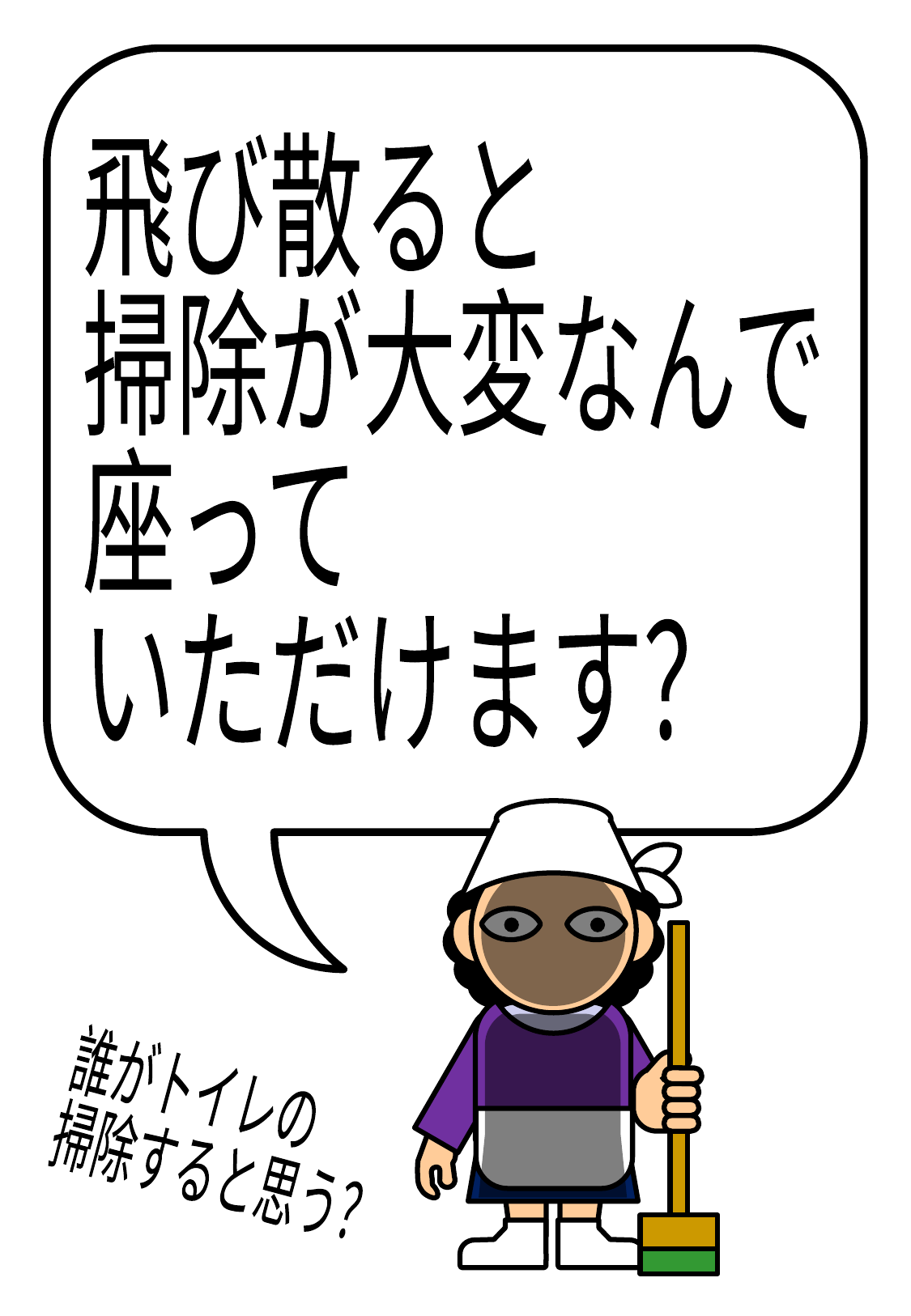

飛び散ると
掃除が大変なんで
座って
いただけます？

誰がトイレの
掃除すると思う？